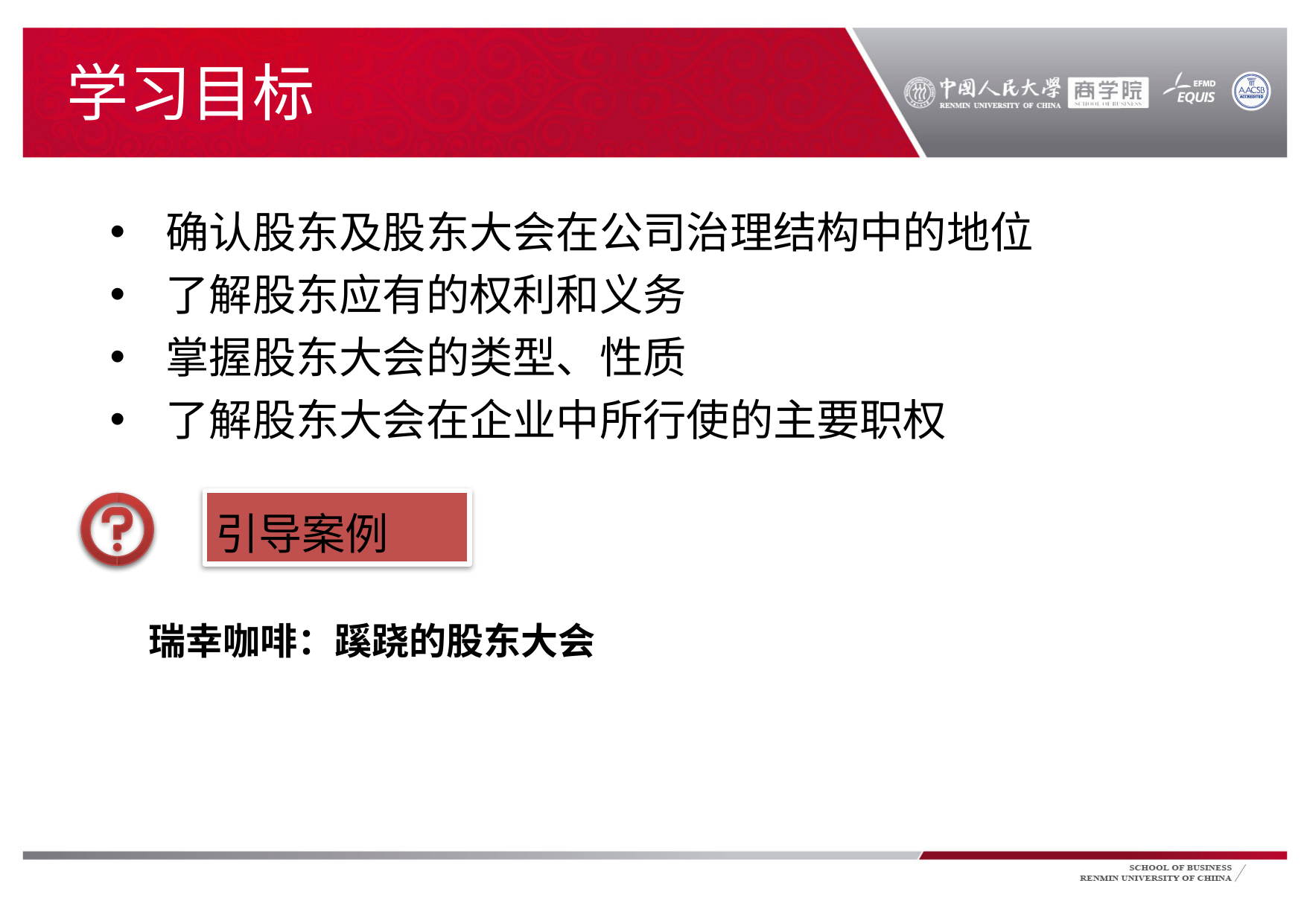

# 学习目标

确认股东及股东大会在公司治理结构中的地位
了解股东应有的权利和义务
掌握股东大会的类型、性质
了解股东大会在企业中所行使的主要职权
引导案例

瑞幸咖啡：蹊跷的股东大会